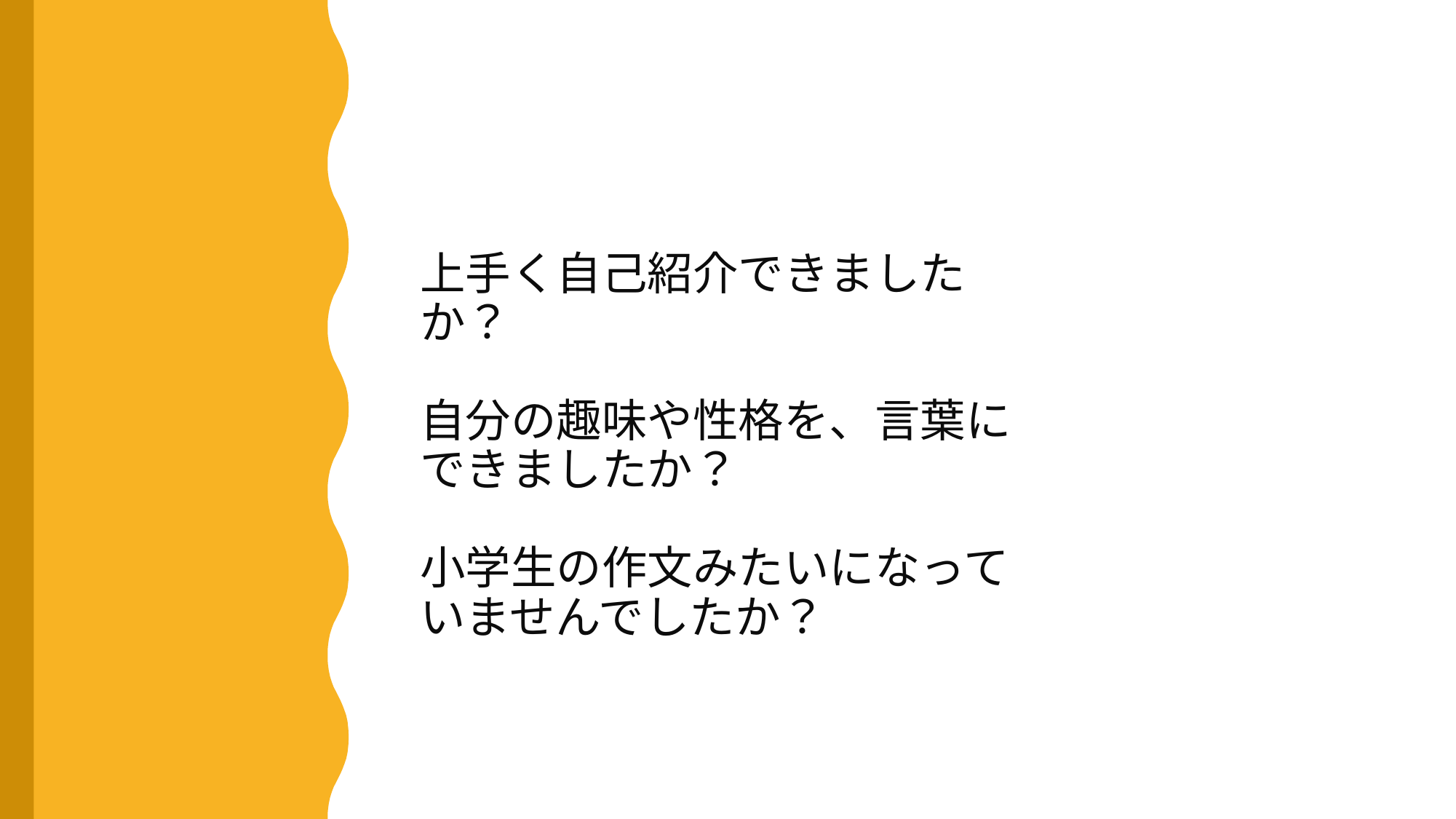

# 上手く自己紹介できましたか？ 自分の趣味や性格を、言葉にできましたか？ 小学生の作文みたいになっていませんでしたか？